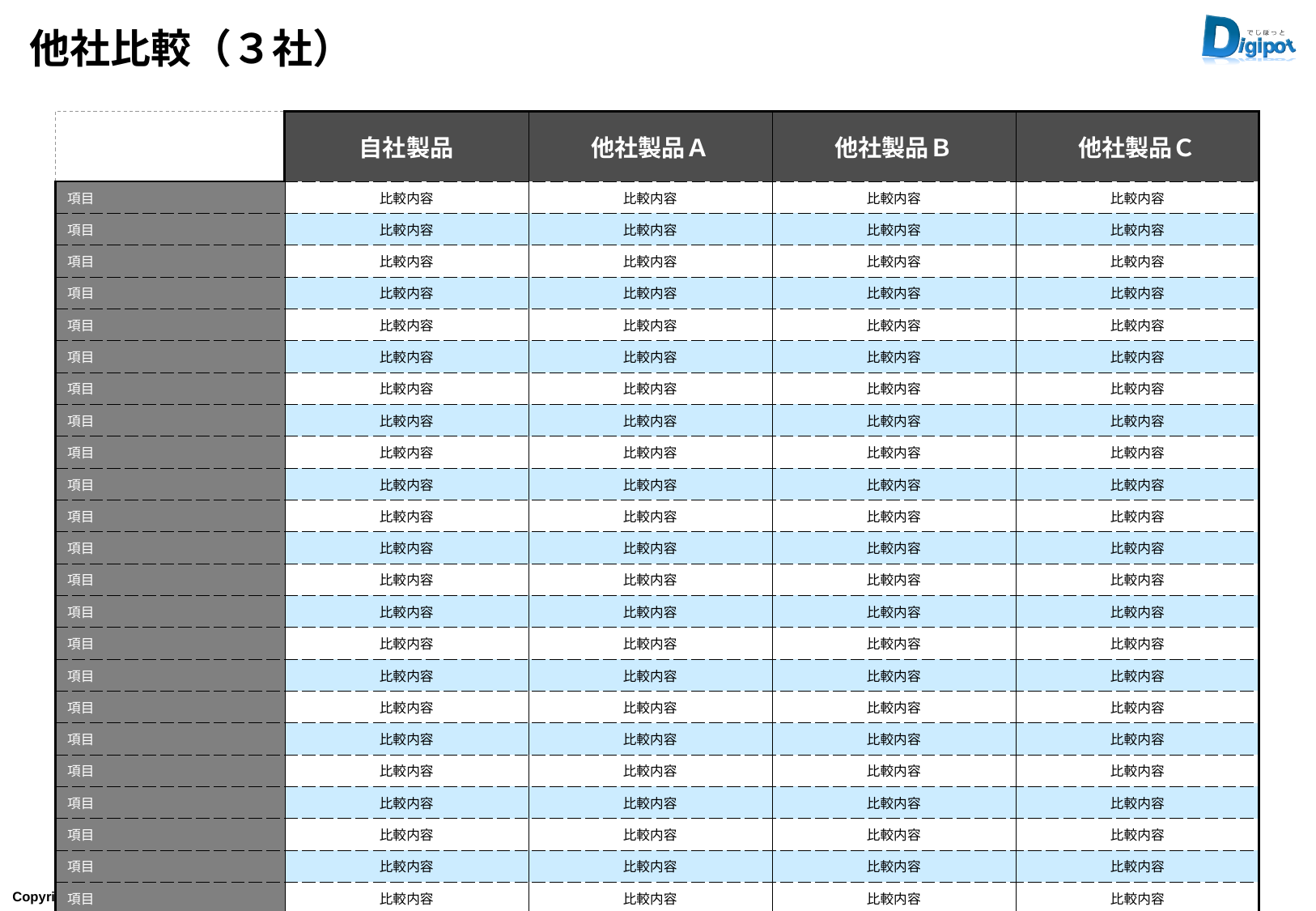

# 他社比較（３社）
|  | 自社製品 | 他社製品Ａ | 他社製品Ｂ | 他社製品Ｃ |
| --- | --- | --- | --- | --- |
| 項目 | 比較内容 | 比較内容 | 比較内容 | 比較内容 |
| 項目 | 比較内容 | 比較内容 | 比較内容 | 比較内容 |
| 項目 | 比較内容 | 比較内容 | 比較内容 | 比較内容 |
| 項目 | 比較内容 | 比較内容 | 比較内容 | 比較内容 |
| 項目 | 比較内容 | 比較内容 | 比較内容 | 比較内容 |
| 項目 | 比較内容 | 比較内容 | 比較内容 | 比較内容 |
| 項目 | 比較内容 | 比較内容 | 比較内容 | 比較内容 |
| 項目 | 比較内容 | 比較内容 | 比較内容 | 比較内容 |
| 項目 | 比較内容 | 比較内容 | 比較内容 | 比較内容 |
| 項目 | 比較内容 | 比較内容 | 比較内容 | 比較内容 |
| 項目 | 比較内容 | 比較内容 | 比較内容 | 比較内容 |
| 項目 | 比較内容 | 比較内容 | 比較内容 | 比較内容 |
| 項目 | 比較内容 | 比較内容 | 比較内容 | 比較内容 |
| 項目 | 比較内容 | 比較内容 | 比較内容 | 比較内容 |
| 項目 | 比較内容 | 比較内容 | 比較内容 | 比較内容 |
| 項目 | 比較内容 | 比較内容 | 比較内容 | 比較内容 |
| 項目 | 比較内容 | 比較内容 | 比較内容 | 比較内容 |
| 項目 | 比較内容 | 比較内容 | 比較内容 | 比較内容 |
| 項目 | 比較内容 | 比較内容 | 比較内容 | 比較内容 |
| 項目 | 比較内容 | 比較内容 | 比較内容 | 比較内容 |
| 項目 | 比較内容 | 比較内容 | 比較内容 | 比較内容 |
| 項目 | 比較内容 | 比較内容 | 比較内容 | 比較内容 |
| 項目 | 比較内容 | 比較内容 | 比較内容 | 比較内容 |